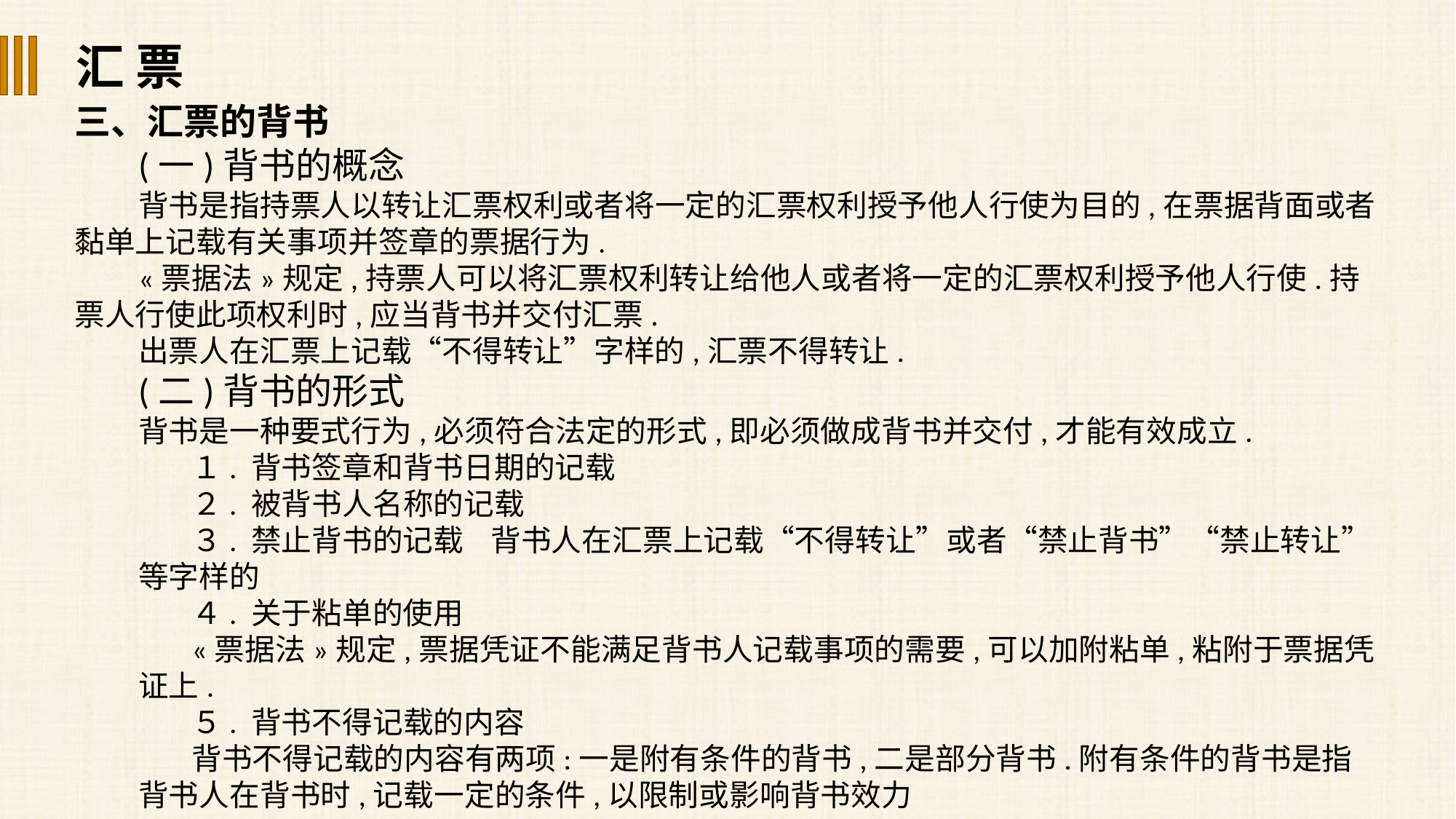

汇 票

三、汇票的背书
(一)背书的概念
背书是指持票人以转让汇票权利或者将一定的汇票权利授予他人行使为目的,在票据背面或者黏单上记载有关事项并签章的票据行为.
«票据法»规定,持票人可以将汇票权利转让给他人或者将一定的汇票权利授予他人行使.持票人行使此项权利时,应当背书并交付汇票.
出票人在汇票上记载“不得转让”字样的,汇票不得转让.
(二)背书的形式
背书是一种要式行为,必须符合法定的形式,即必须做成背书并交付,才能有效成立.
１. 背书签章和背书日期的记载
２. 被背书人名称的记载
３. 禁止背书的记载    背书人在汇票上记载“不得转让”或者“禁止背书”“禁止转让”等字样的
４. 关于粘单的使用
«票据法»规定,票据凭证不能满足背书人记载事项的需要,可以加附粘单,粘附于票据凭证上.
５. 背书不得记载的内容
背书不得记载的内容有两项:一是附有条件的背书,二是部分背书.附有条件的背书是指背书人在背书时,记载一定的条件,以限制或影响背书效力